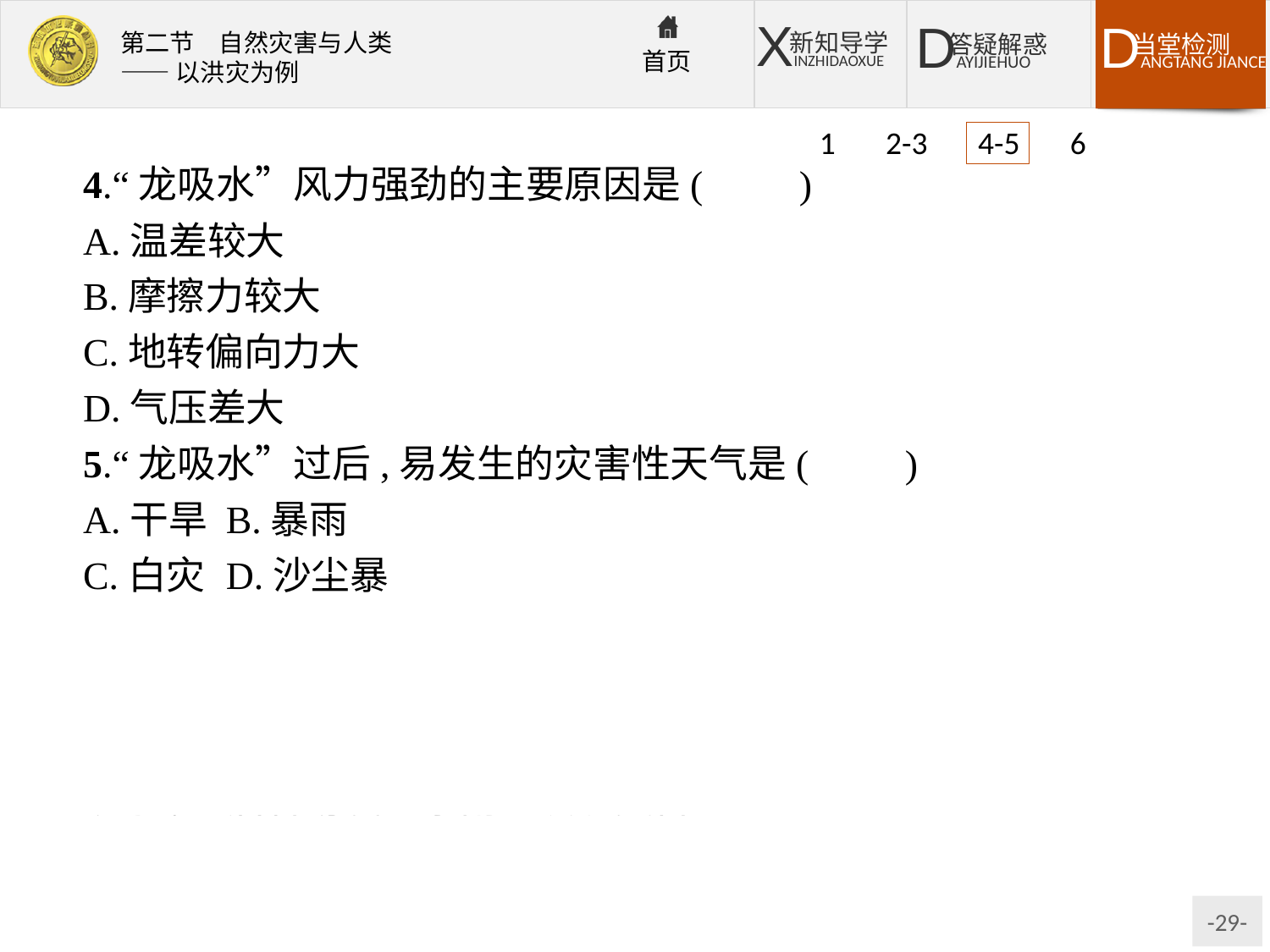

1       2-3       4-5       6

4.“龙吸水”风力强劲的主要原因是(　　)
A.温差较大
B.摩擦力较大
C.地转偏向力大
D.气压差大
5.“龙吸水”过后,易发生的灾害性天气是(　　)
A.干旱	B.暴雨
C.白灾	D.沙尘暴
解析:第4题,“龙吸水”即龙卷风,是一种气旋天气系统,由于中心气压很低,空气十分稀薄,与外围空气的气压差很大,因此风力强劲,故D选项正确。第5题,“龙吸水”是一种强烈的空气对流现象,过后容易发生暴雨、洪涝灾害。
答案:4.D　5.B